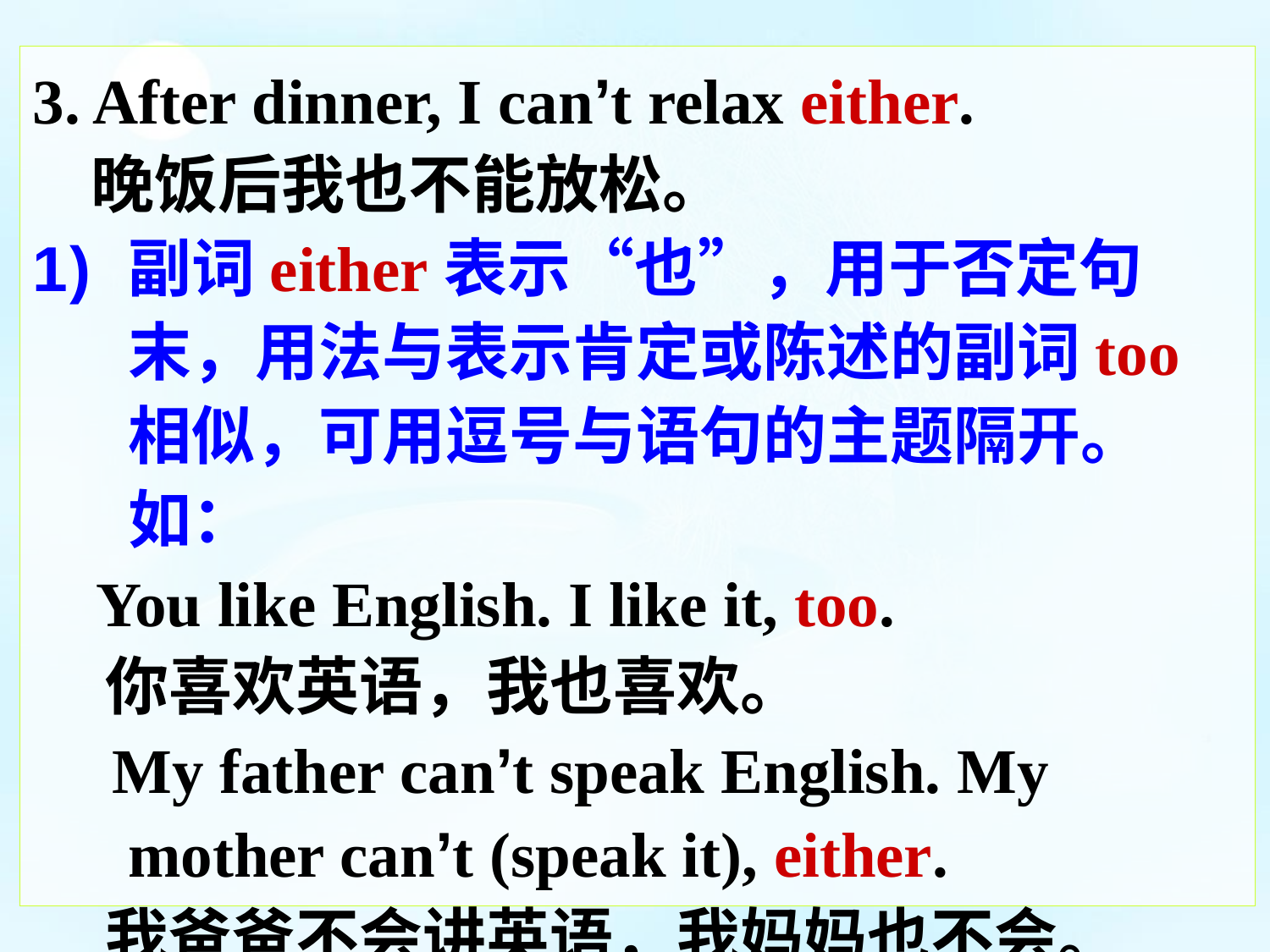

3. After dinner, I can’t relax either.
   晚饭后我也不能放松。
副词either表示“也”，用于否定句末，用法与表示肯定或陈述的副词too相似，可用逗号与语句的主题隔开。如：
    You like English. I like it, too.
    你喜欢英语，我也喜欢。
     My father can’t speak English. My mother can’t (speak it), either.
    我爸爸不会讲英语，我妈妈也不会。